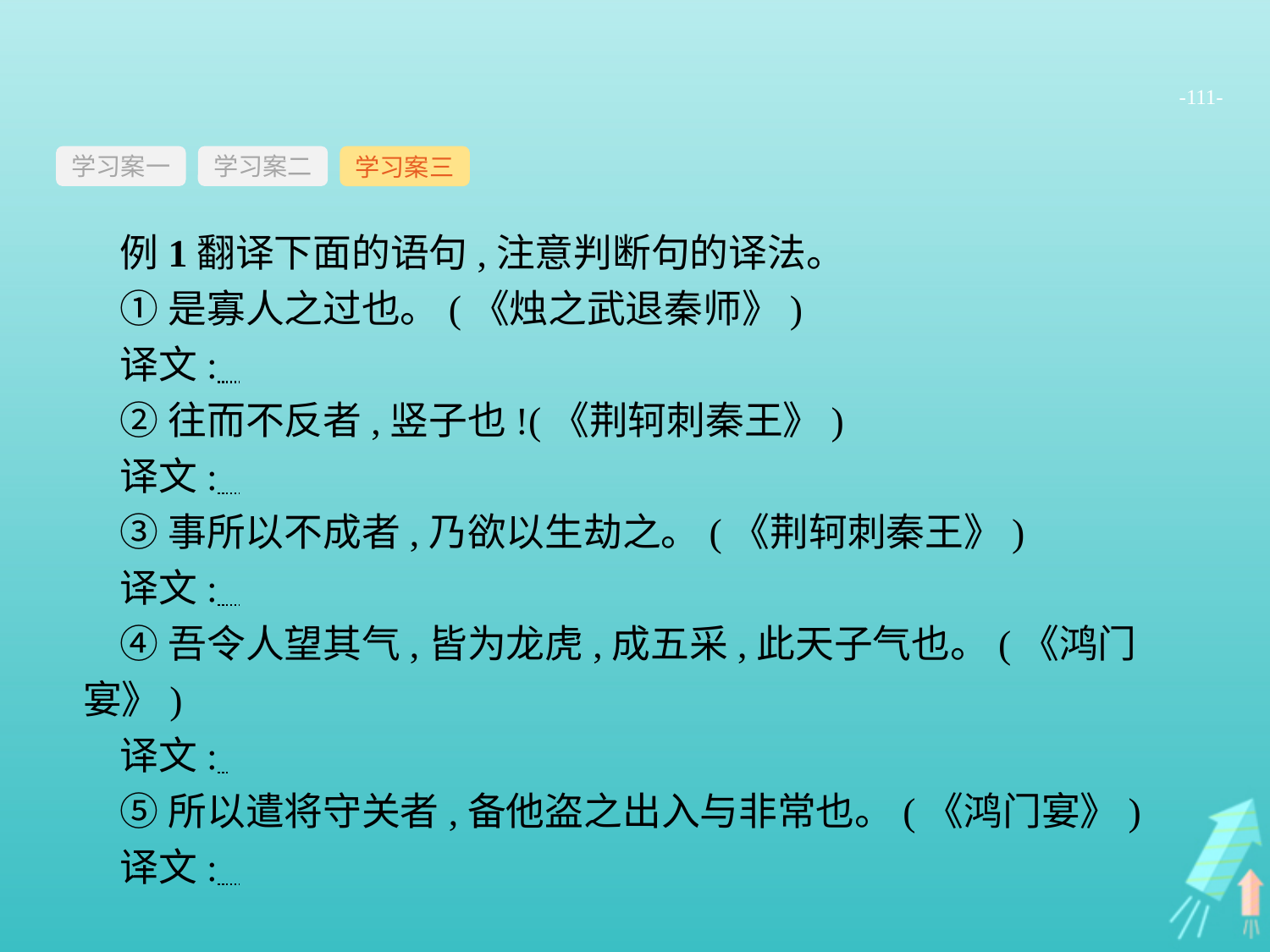

-111-
学习案一
学习案三
学习案二
例1翻译下面的语句,注意判断句的译法。
①是寡人之过也。(《烛之武退秦师》)
译文:
②往而不反者,竖子也!(《荆轲刺秦王》)
译文:
③事所以不成者,乃欲以生劫之。(《荆轲刺秦王》)
译文:
④吾令人望其气,皆为龙虎,成五采,此天子气也。(《鸿门宴》)
译文:
⑤所以遣将守关者,备他盗之出入与非常也。(《鸿门宴》)
译文: